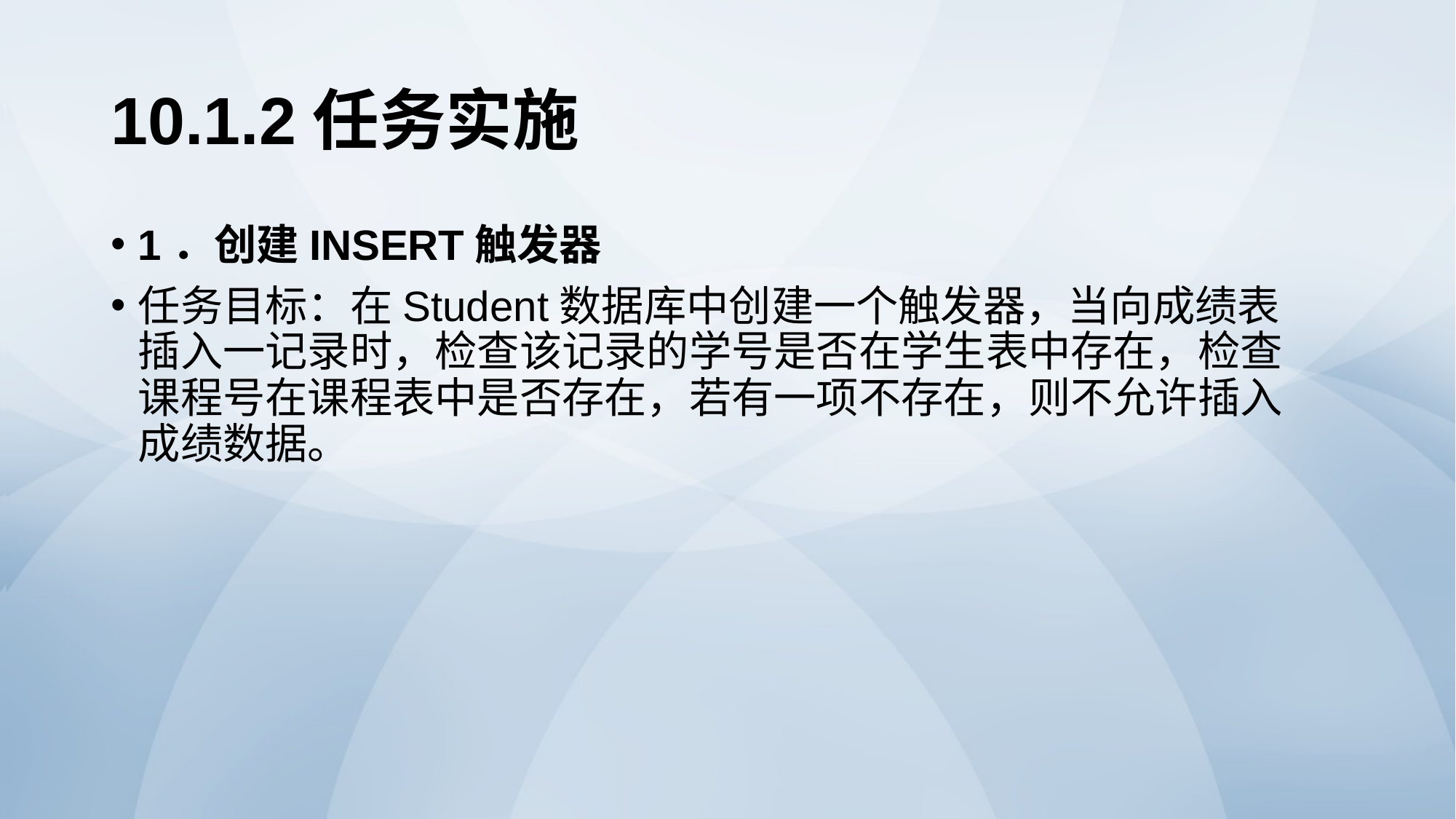

# 10.1.2任务实施
1．创建INSERT触发器
任务目标：在Student数据库中创建一个触发器，当向成绩表插入一记录时，检查该记录的学号是否在学生表中存在，检查课程号在课程表中是否存在，若有一项不存在，则不允许插入成绩数据。